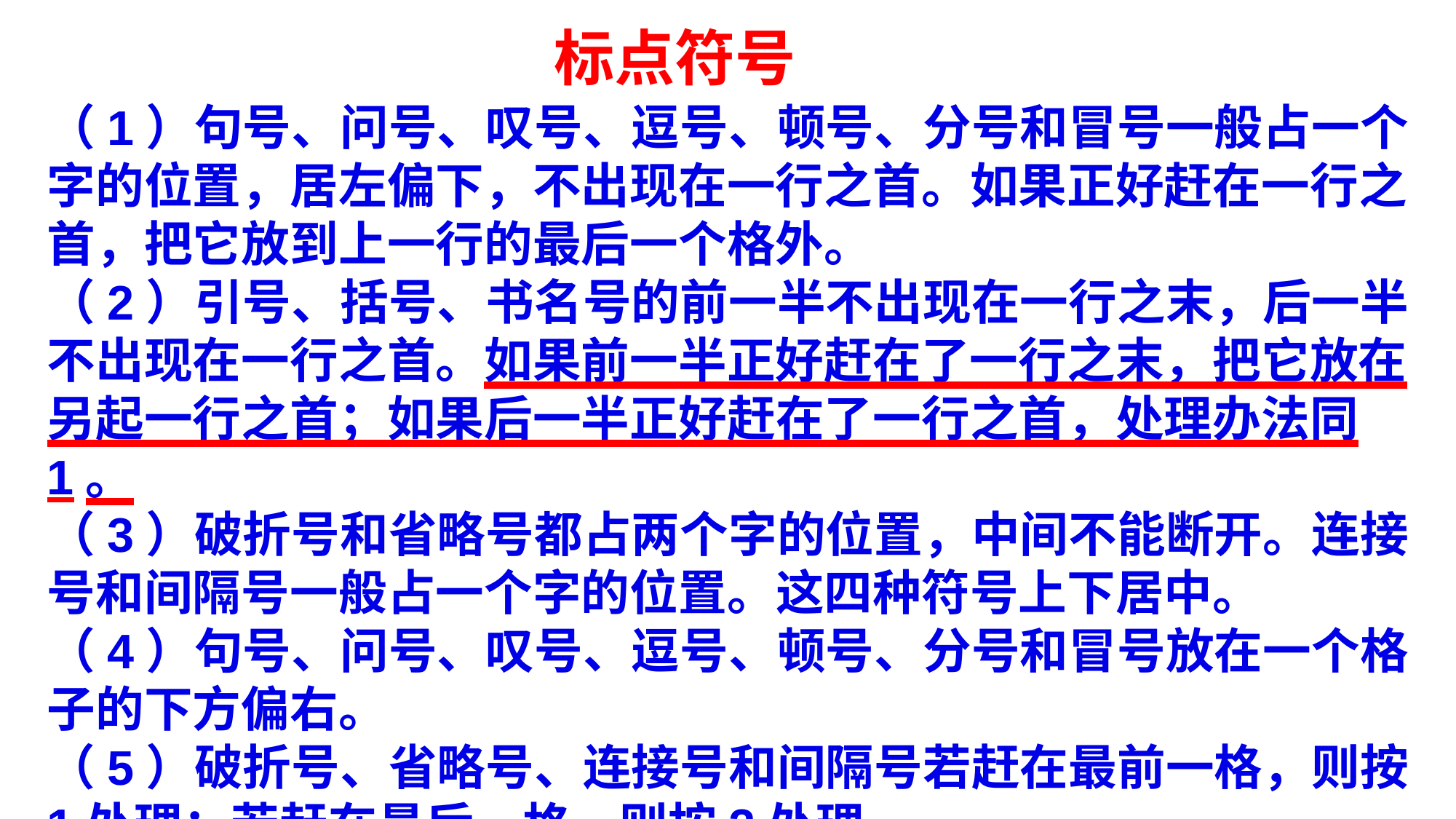

标点符号
（1）句号、问号、叹号、逗号、顿号、分号和冒号一般占一个字的位置，居左偏下，不出现在一行之首。如果正好赶在一行之首，把它放到上一行的最后一个格外。
（2）引号、括号、书名号的前一半不出现在一行之末，后一半不出现在一行之首。如果前一半正好赶在了一行之末，把它放在另起一行之首；如果后一半正好赶在了一行之首，处理办法同1。
（3）破折号和省略号都占两个字的位置，中间不能断开。连接号和间隔号一般占一个字的位置。这四种符号上下居中。
（4）句号、问号、叹号、逗号、顿号、分号和冒号放在一个格子的下方偏右。
（5）破折号、省略号、连接号和间隔号若赶在最前一格，则按1处理；若赶在最后一格，则按2处理。